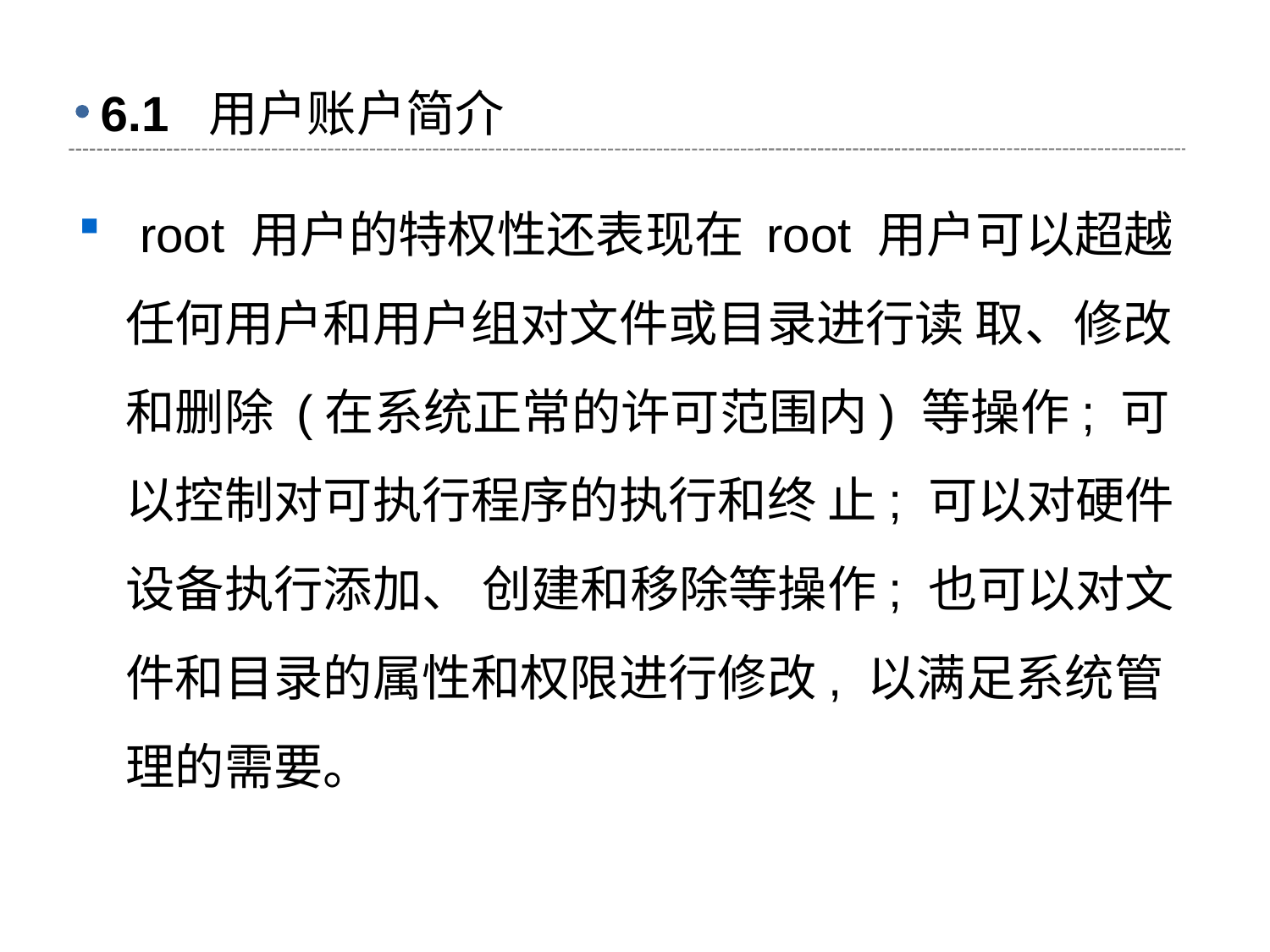

# 6.1  用户账户简介
 root 用户的特权性还表现在 root 用户可以超越任何用户和用户组对文件或目录进行读 取、修改和删除 (在系统正常的许可范围内) 等操作; 可以控制对可执行程序的执行和终 止; 可以对硬件设备执行添加、 创建和移除等操作; 也可以对文件和目录的属性和权限进行修改, 以满足系统管理的需要。